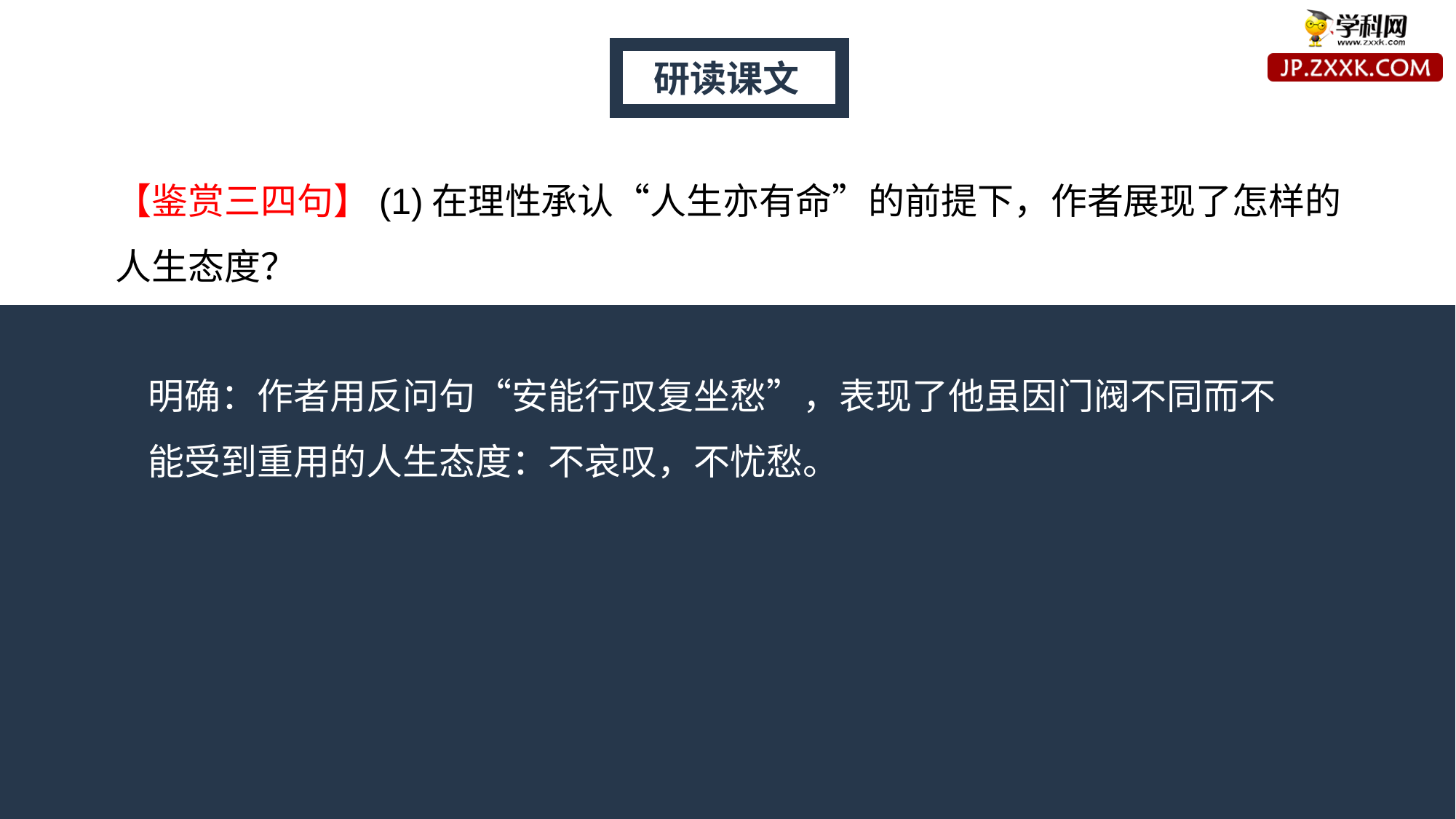

研读课文
【鉴赏三四句】(1)在理性承认“人生亦有命”的前提下，作者展现了怎样的人生态度？

明确：作者用反问句“安能行叹复坐愁”，表现了他虽因门阀不同而不能受到重用的人生态度：不哀叹，不忧愁。